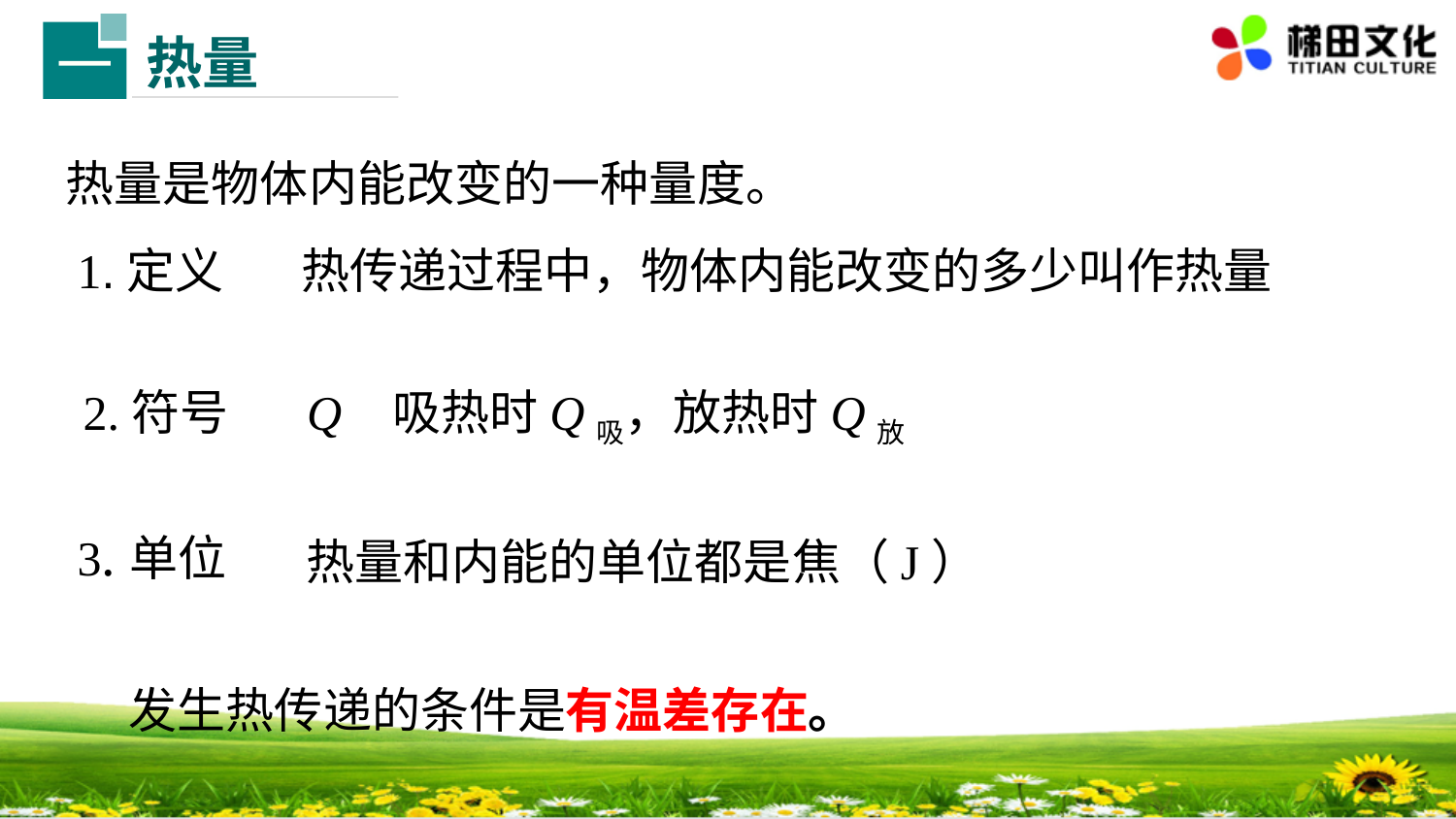

热量
一

热量是物体内能改变的一种量度。
1.定义
热传递过程中，物体内能改变的多少叫作热量
2.符号
Q   吸热时Q吸，放热时Q放
3.单位
热量和内能的单位都是焦（J）
发生热传递的条件是有温差存在。